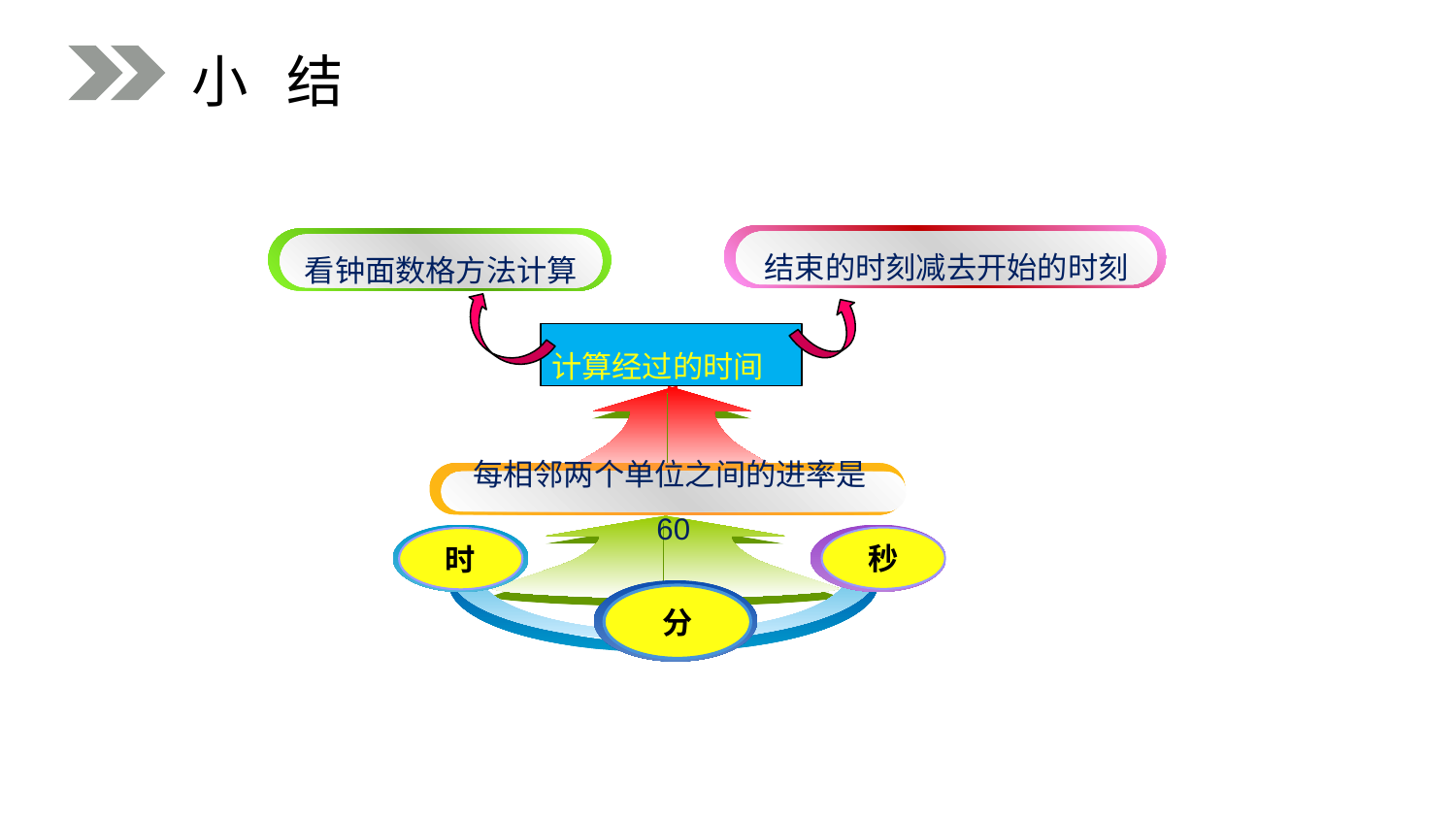

小   结

结束的时刻减去开始的时刻
看钟面数格方法计算

计算经过的时间

每相邻两个单位之间的进率是60

秒
时

分